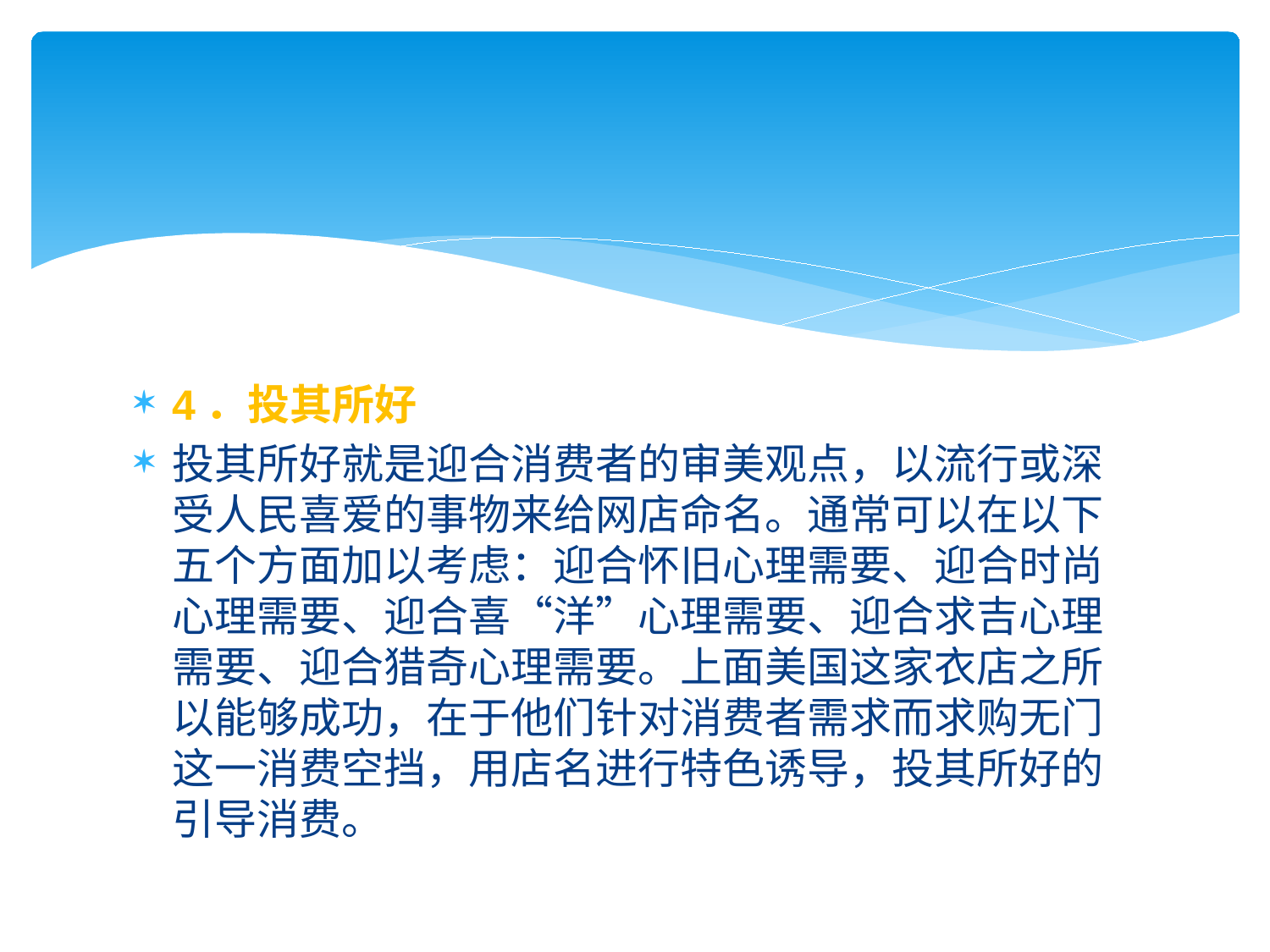

4．投其所好
投其所好就是迎合消费者的审美观点，以流行或深受人民喜爱的事物来给网店命名。通常可以在以下五个方面加以考虑：迎合怀旧心理需要、迎合时尚心理需要、迎合喜“洋”心理需要、迎合求吉心理需要、迎合猎奇心理需要。上面美国这家衣店之所以能够成功，在于他们针对消费者需求而求购无门这一消费空挡，用店名进行特色诱导，投其所好的引导消费。